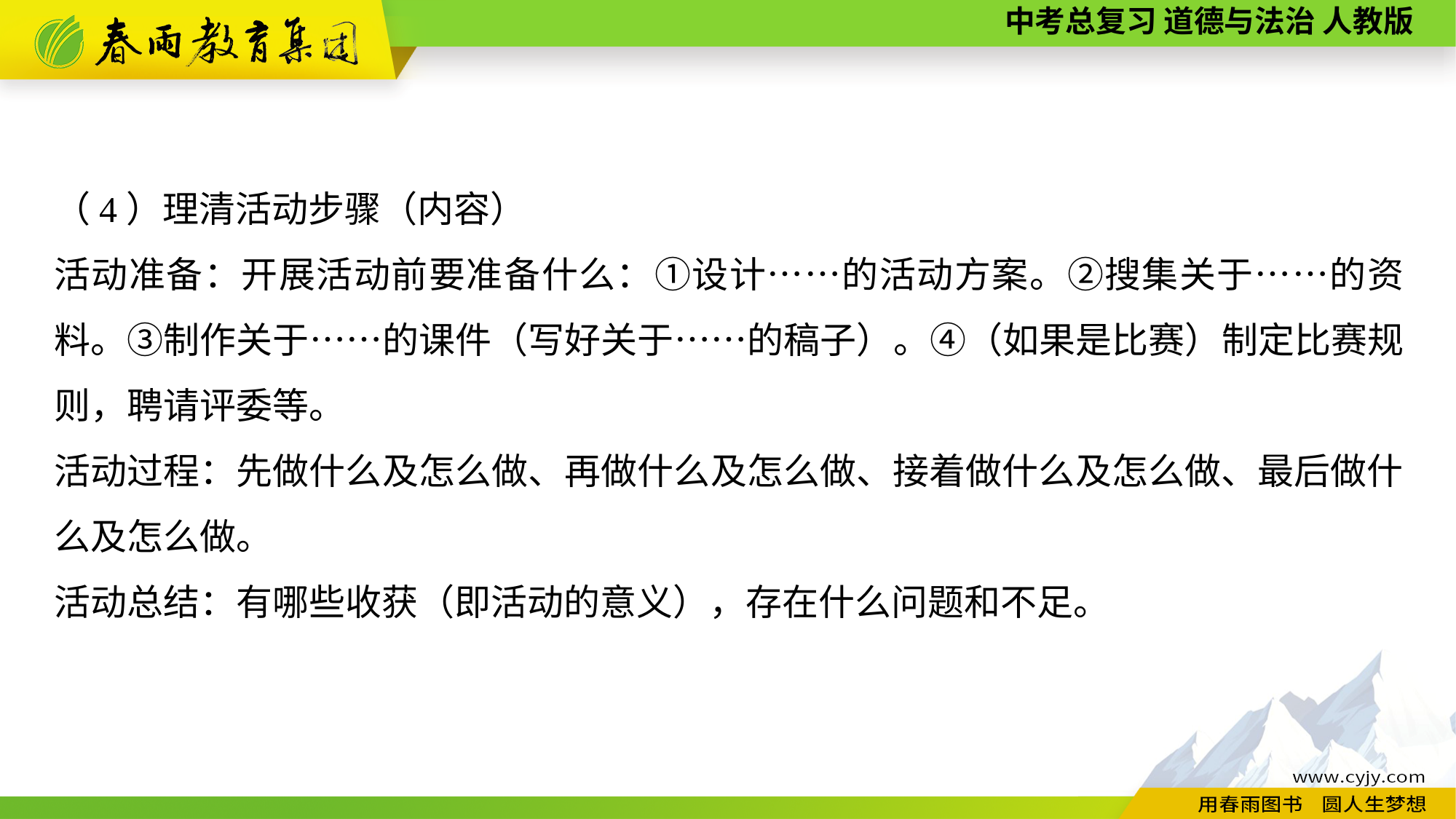

（4）理清活动步骤（内容）
活动准备：开展活动前要准备什么：①设计……的活动方案。②搜集关于……的资料。③制作关于……的课件（写好关于……的稿子）。④（如果是比赛）制定比赛规则，聘请评委等。
活动过程：先做什么及怎么做、再做什么及怎么做、接着做什么及怎么做、最后做什么及怎么做。
活动总结：有哪些收获（即活动的意义），存在什么问题和不足。